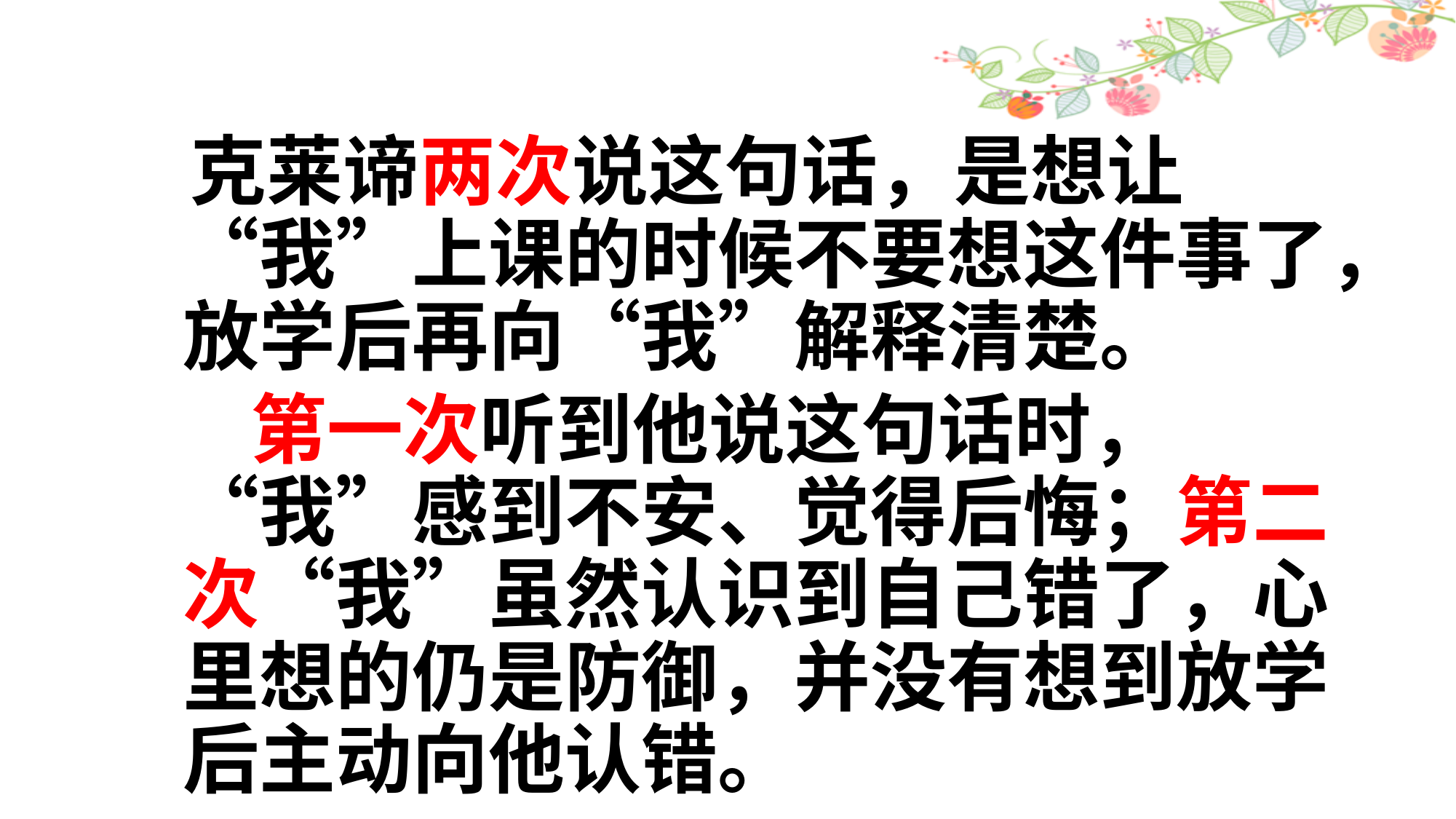

克莱谛两次说这句话，是想让“我”上课的时候不要想这件事了，放学后再向“我”解释清楚。
     第一次听到他说这句话时，“我”感到不安、觉得后悔；第二次“我”虽然认识到自己错了，心里想的仍是防御，并没有想到放学后主动向他认错。